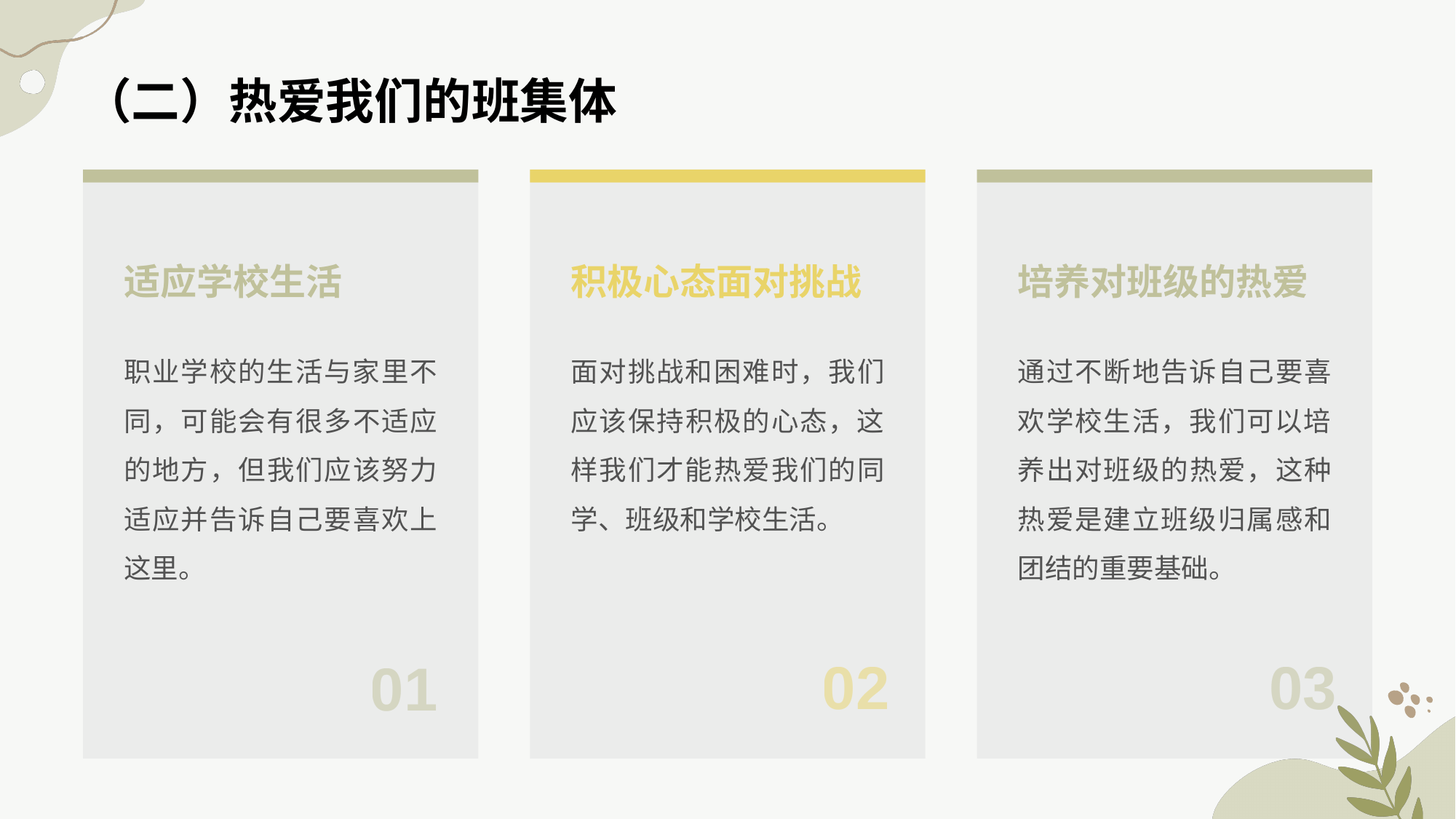

# （二）热爱我们的班集体

适应学校生活
积极心态面对挑战
培养对班级的热爱
职业学校的生活与家里不同，可能会有很多不适应的地方，但我们应该努力适应并告诉自己要喜欢上这里。
面对挑战和困难时，我们应该保持积极的心态，这样我们才能热爱我们的同学、班级和学校生活。
通过不断地告诉自己要喜欢学校生活，我们可以培养出对班级的热爱，这种热爱是建立班级归属感和团结的重要基础。
02
03
01